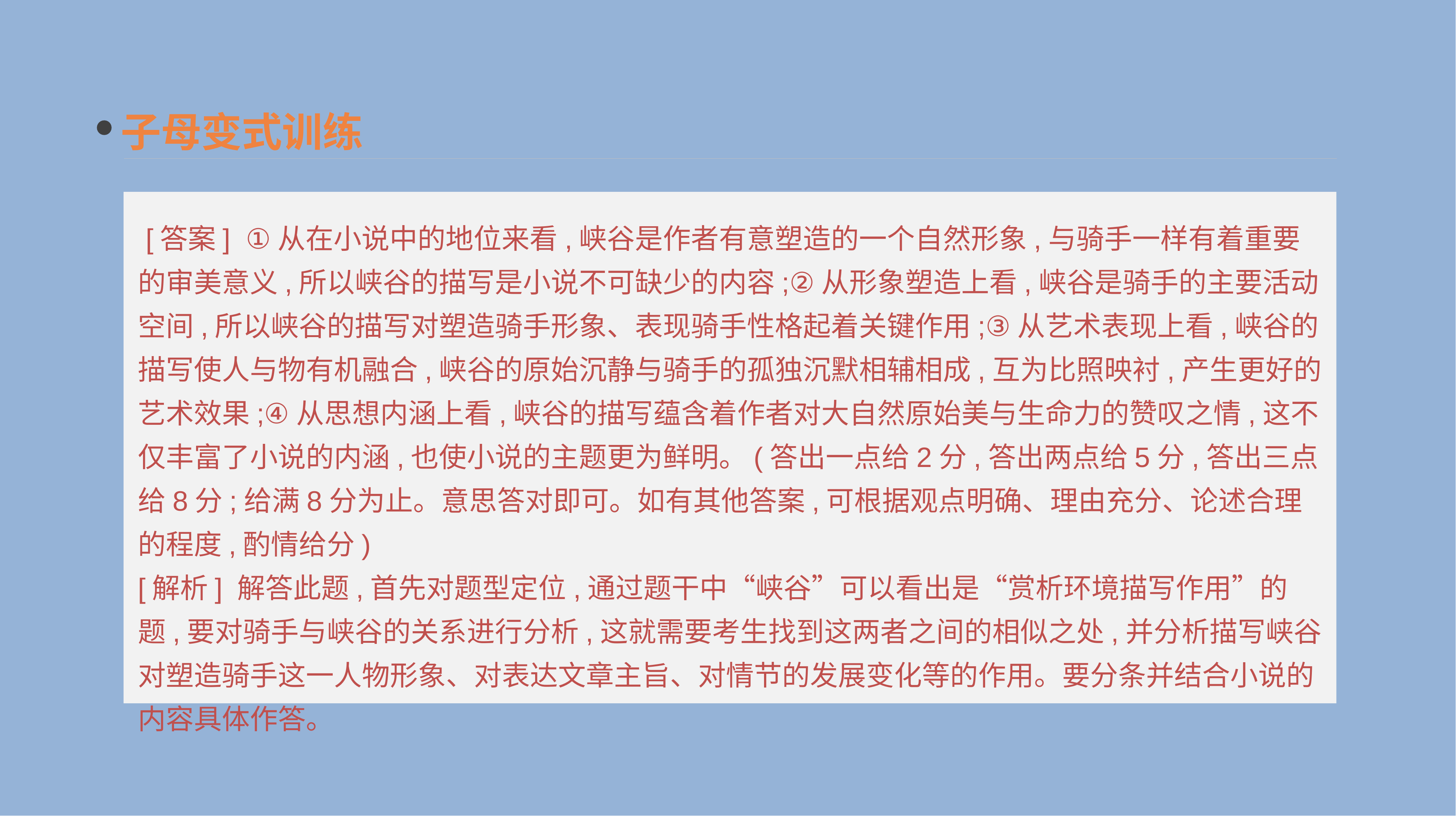

子母变式训练

 [答案]  ①从在小说中的地位来看,峡谷是作者有意塑造的一个自然形象,与骑手一样有着重要的审美意义,所以峡谷的描写是小说不可缺少的内容;②从形象塑造上看,峡谷是骑手的主要活动空间,所以峡谷的描写对塑造骑手形象、表现骑手性格起着关键作用;③从艺术表现上看,峡谷的描写使人与物有机融合,峡谷的原始沉静与骑手的孤独沉默相辅相成,互为比照映衬,产生更好的艺术效果;④从思想内涵上看,峡谷的描写蕴含着作者对大自然原始美与生命力的赞叹之情,这不仅丰富了小说的内涵,也使小说的主题更为鲜明。(答出一点给2分,答出两点给5分,答出三点给8分;给满8分为止。意思答对即可。如有其他答案,可根据观点明确、理由充分、论述合理的程度,酌情给分)
[解析] 解答此题,首先对题型定位,通过题干中“峡谷”可以看出是“赏析环境描写作用”的题,要对骑手与峡谷的关系进行分析,这就需要考生找到这两者之间的相似之处,并分析描写峡谷对塑造骑手这一人物形象、对表达文章主旨、对情节的发展变化等的作用。要分条并结合小说的内容具体作答。